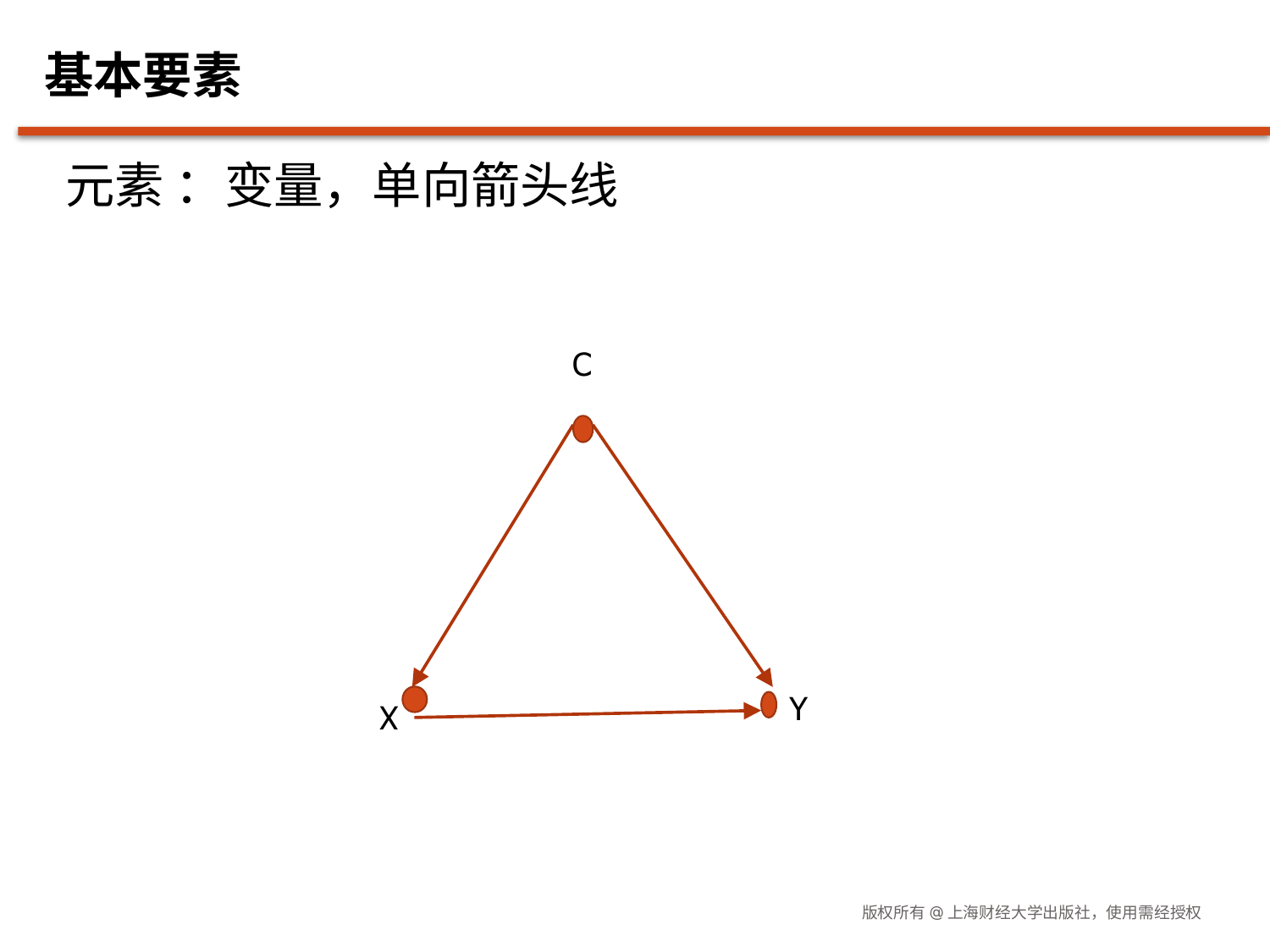

# 基本要素
元素 ：变量，单向箭头线

C

Y

X

版权所有@上海财经大学出版社，使用需经授权